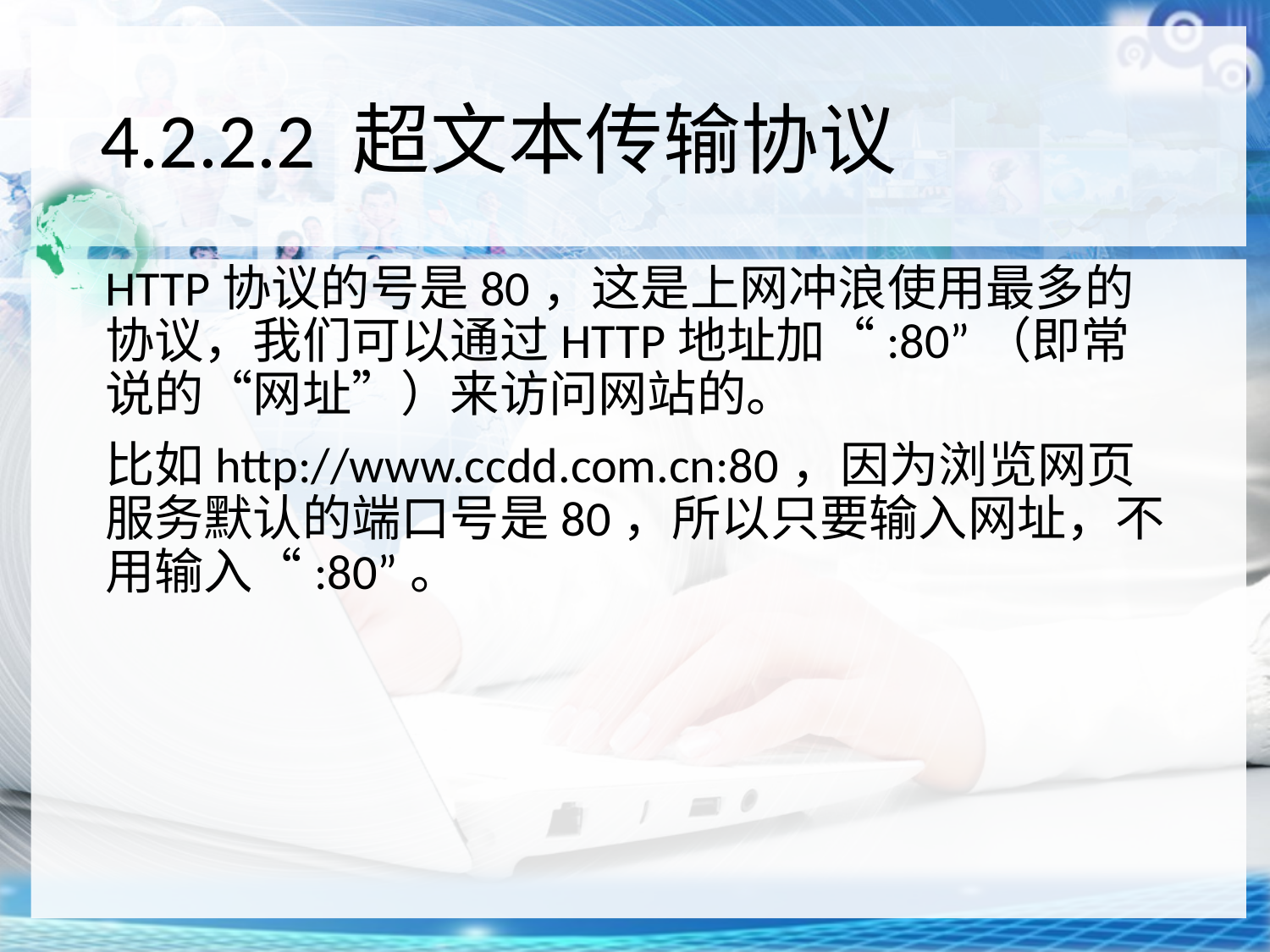

# 4.2.2.2 超文本传输协议
HTTP协议的号是80，这是上网冲浪使用最多的协议，我们可以通过HTTP地址加“:80”（即常说的“网址”）来访问网站的。
比如http://www.ccdd.com.cn:80，因为浏览网页服务默认的端口号是80，所以只要输入网址，不用输入“:80”。